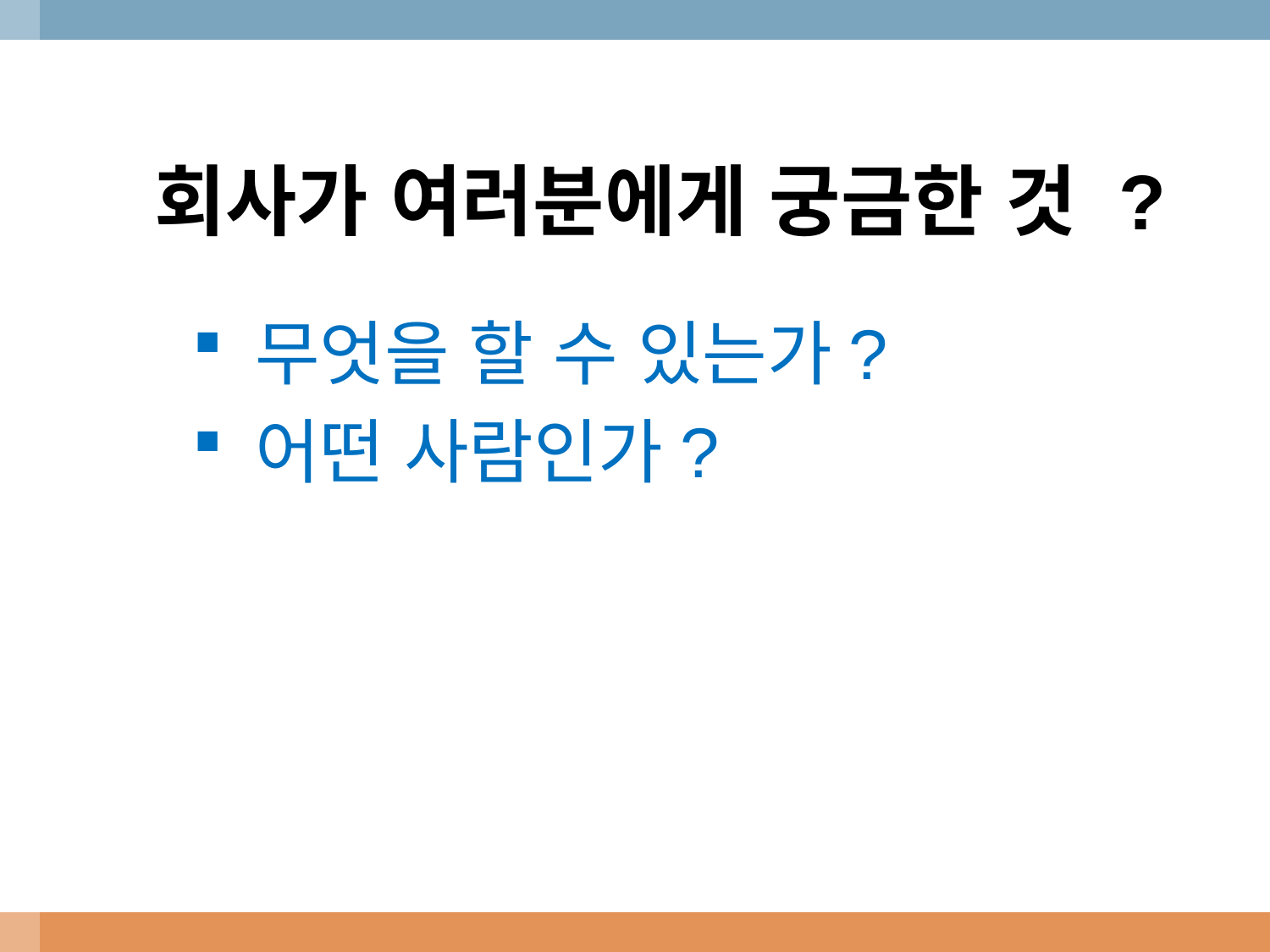

회사가 여러분에게 궁금한 것 ?

무엇을 할 수 있는가?
어떤 사람인가?